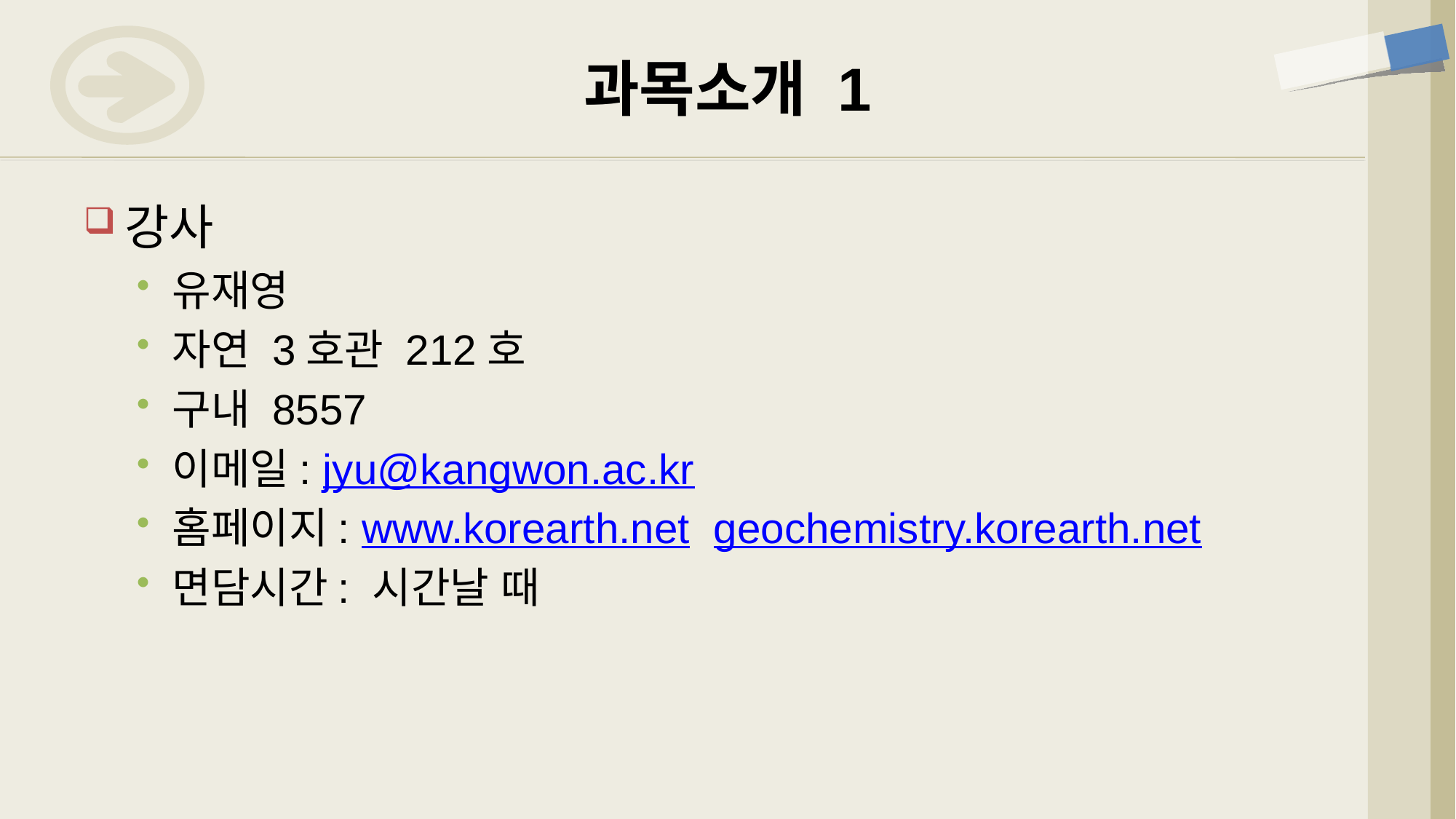

# 과목소개 1
강사
유재영
자연 3호관 212호
구내 8557
이메일: jyu@kangwon.ac.kr
홈페이지: www.korearth.net  geochemistry.korearth.net
면담시간: 시간날 때